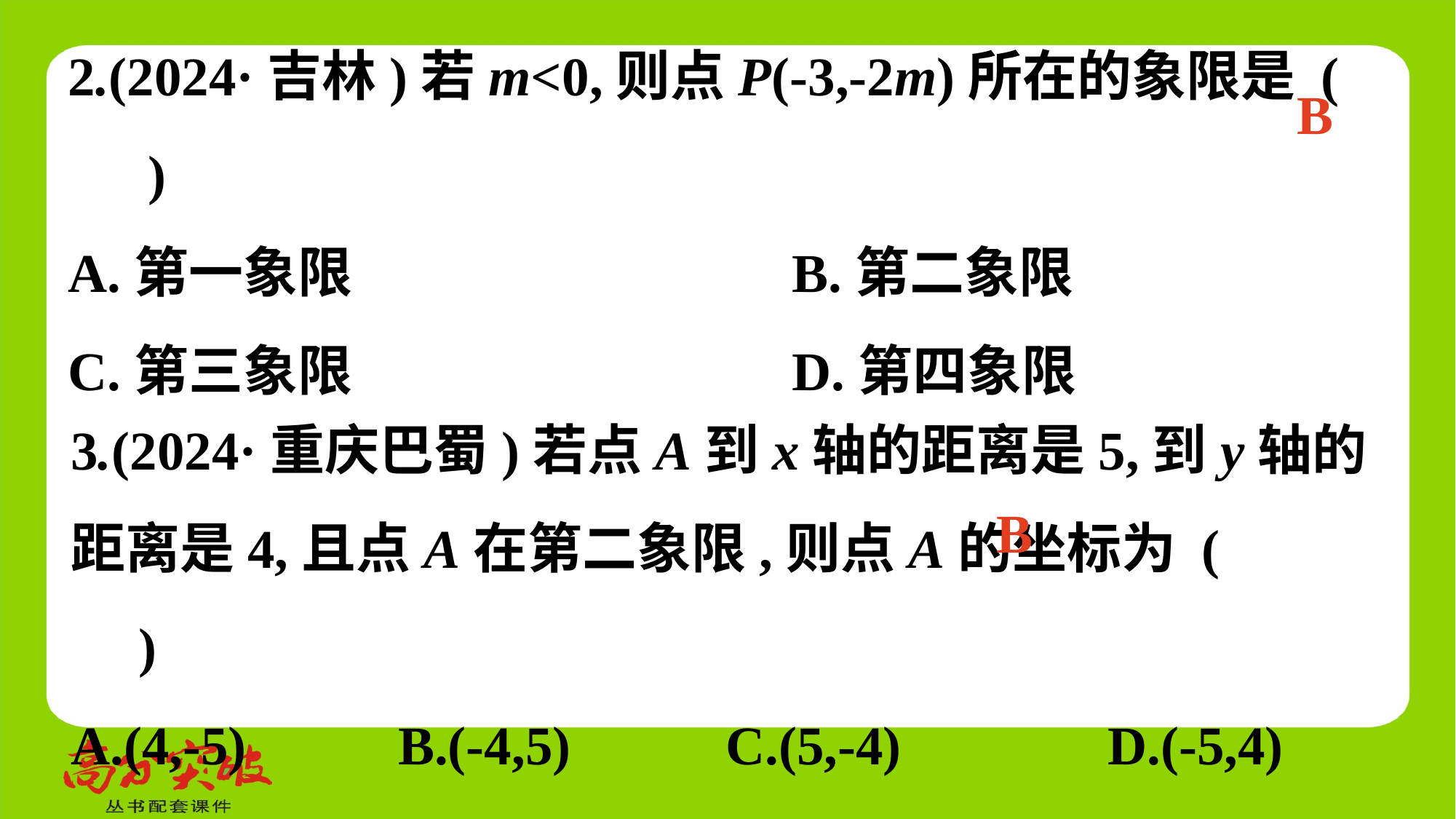

2.(2024·吉林)若m<0,则点P(-3,-2m)所在的象限是 (　   　)
A.第一象限	                               B.第二象限
C.第三象限	                               D.第四象限
B
3.(2024·重庆巴蜀)若点A到x轴的距离是5,到y轴的距离是4,且点A在第二象限,则点A的坐标为 (　   　)
A.(4,-5)      	B.(-4,5)	        C.(5,-4)	            D.(-5,4)
B